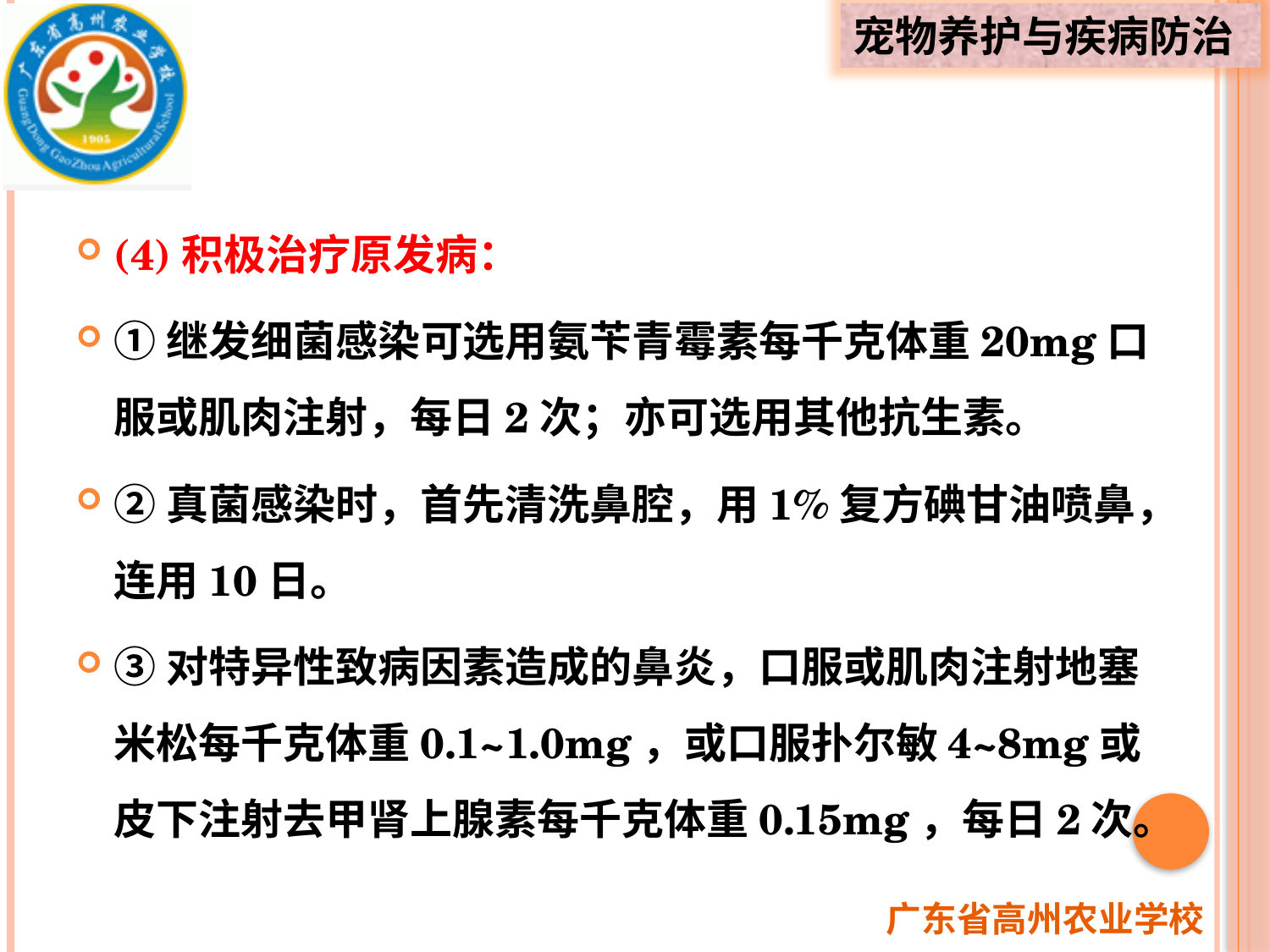

(4)积极治疗原发病：
①继发细菌感染可选用氨苄青霉素每千克体重20mg口服或肌肉注射，每日2次；亦可选用其他抗生素。
②真菌感染时，首先清洗鼻腔，用1%复方碘甘油喷鼻，连用10日。
③对特异性致病因素造成的鼻炎，口服或肌肉注射地塞米松每千克体重0.1~1.0mg，或口服扑尔敏4~8mg或皮下注射去甲肾上腺素每千克体重0.15mg，每日2次。